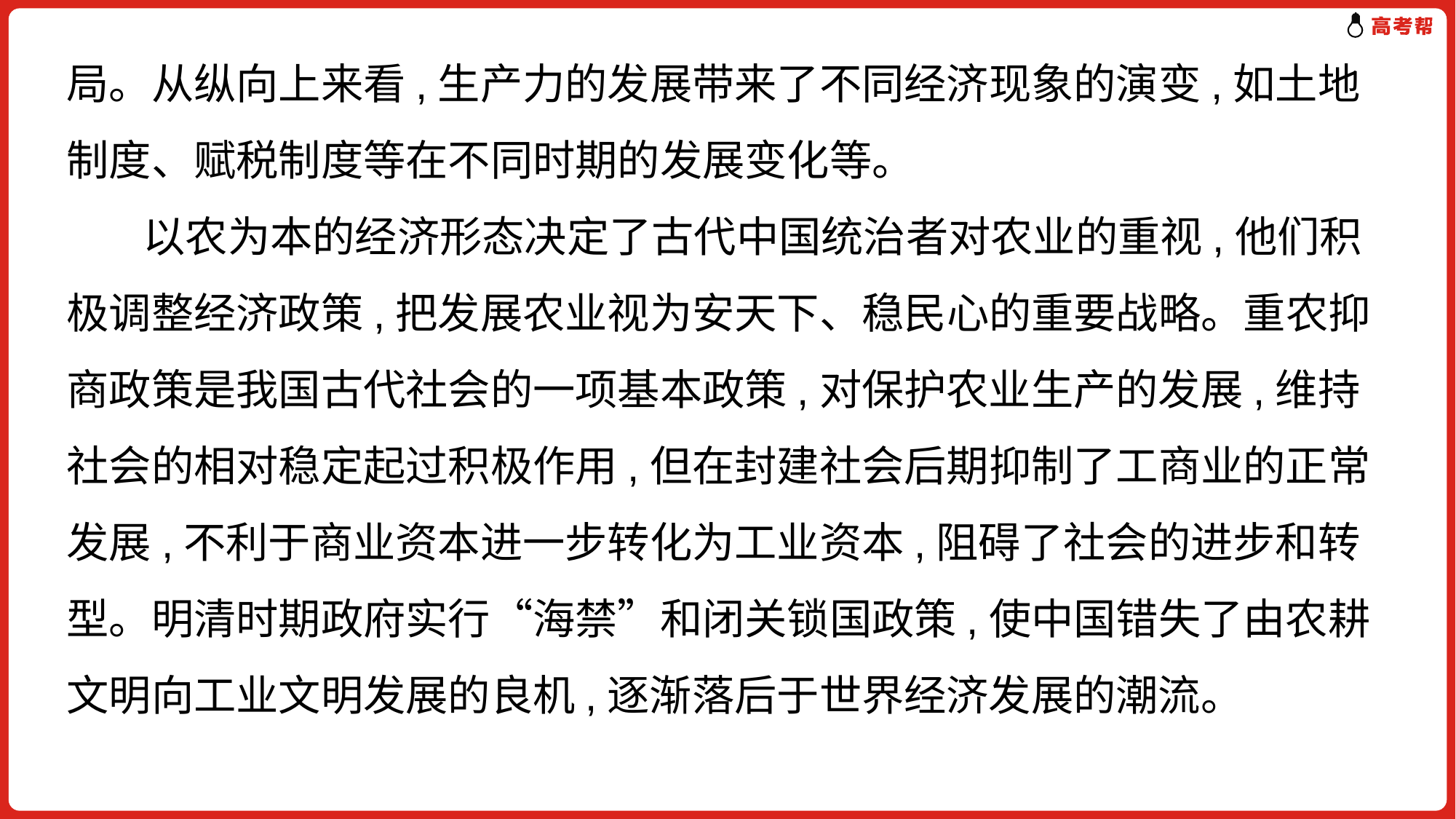

局。从纵向上来看,生产力的发展带来了不同经济现象的演变,如土地制度、赋税制度等在不同时期的发展变化等。
       以农为本的经济形态决定了古代中国统治者对农业的重视,他们积极调整经济政策,把发展农业视为安天下、稳民心的重要战略。重农抑商政策是我国古代社会的一项基本政策,对保护农业生产的发展,维持社会的相对稳定起过积极作用,但在封建社会后期抑制了工商业的正常发展,不利于商业资本进一步转化为工业资本,阻碍了社会的进步和转型。明清时期政府实行“海禁”和闭关锁国政策,使中国错失了由农耕文明向工业文明发展的良机,逐渐落后于世界经济发展的潮流。